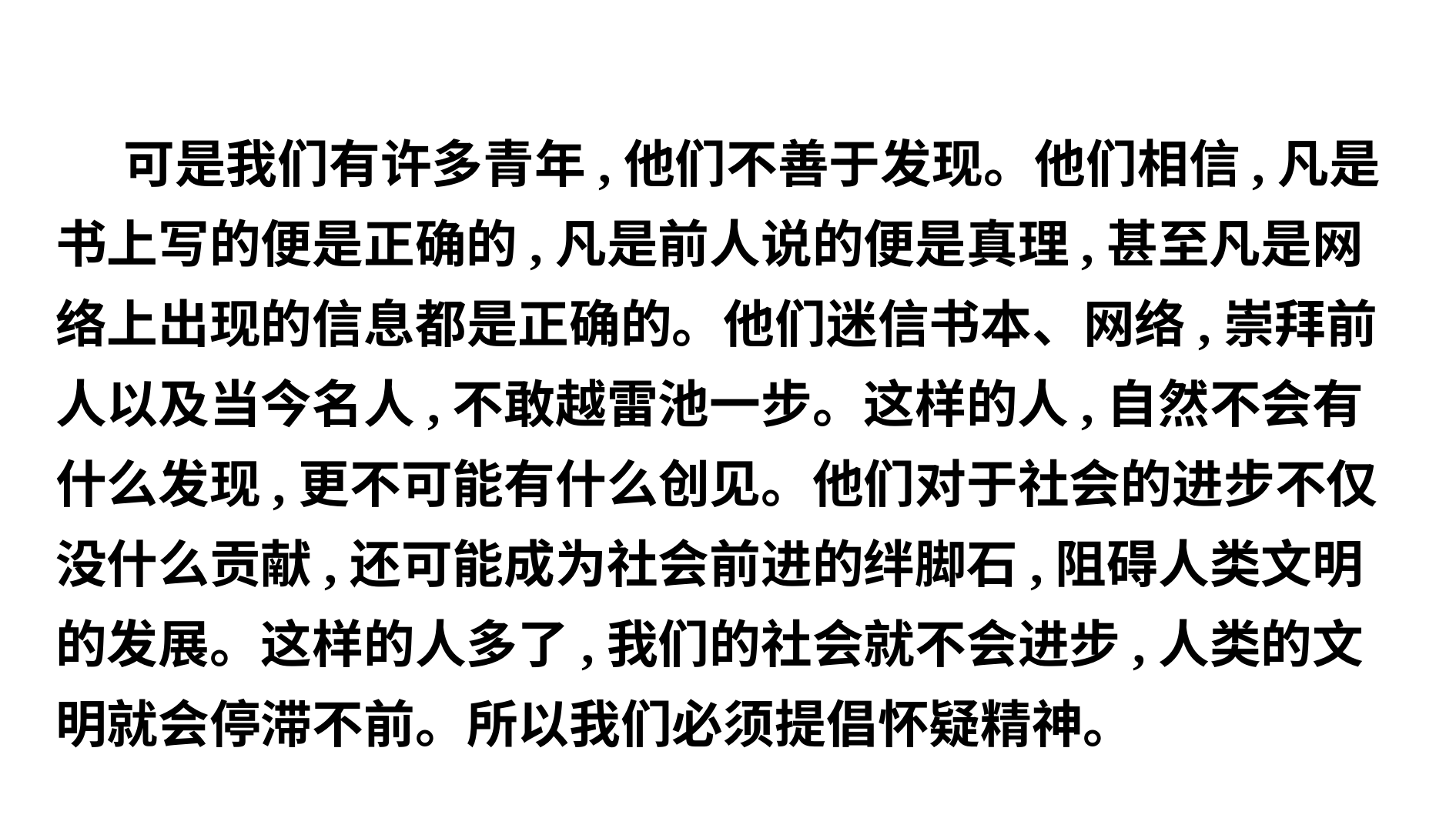

可是我们有许多青年,他们不善于发现。他们相信,凡是书上写的便是正确的,凡是前人说的便是真理,甚至凡是网络上出现的信息都是正确的。他们迷信书本、网络,崇拜前人以及当今名人,不敢越雷池一步。这样的人,自然不会有什么发现,更不可能有什么创见。他们对于社会的进步不仅没什么贡献,还可能成为社会前进的绊脚石,阻碍人类文明的发展。这样的人多了,我们的社会就不会进步,人类的文明就会停滞不前。所以我们必须提倡怀疑精神。